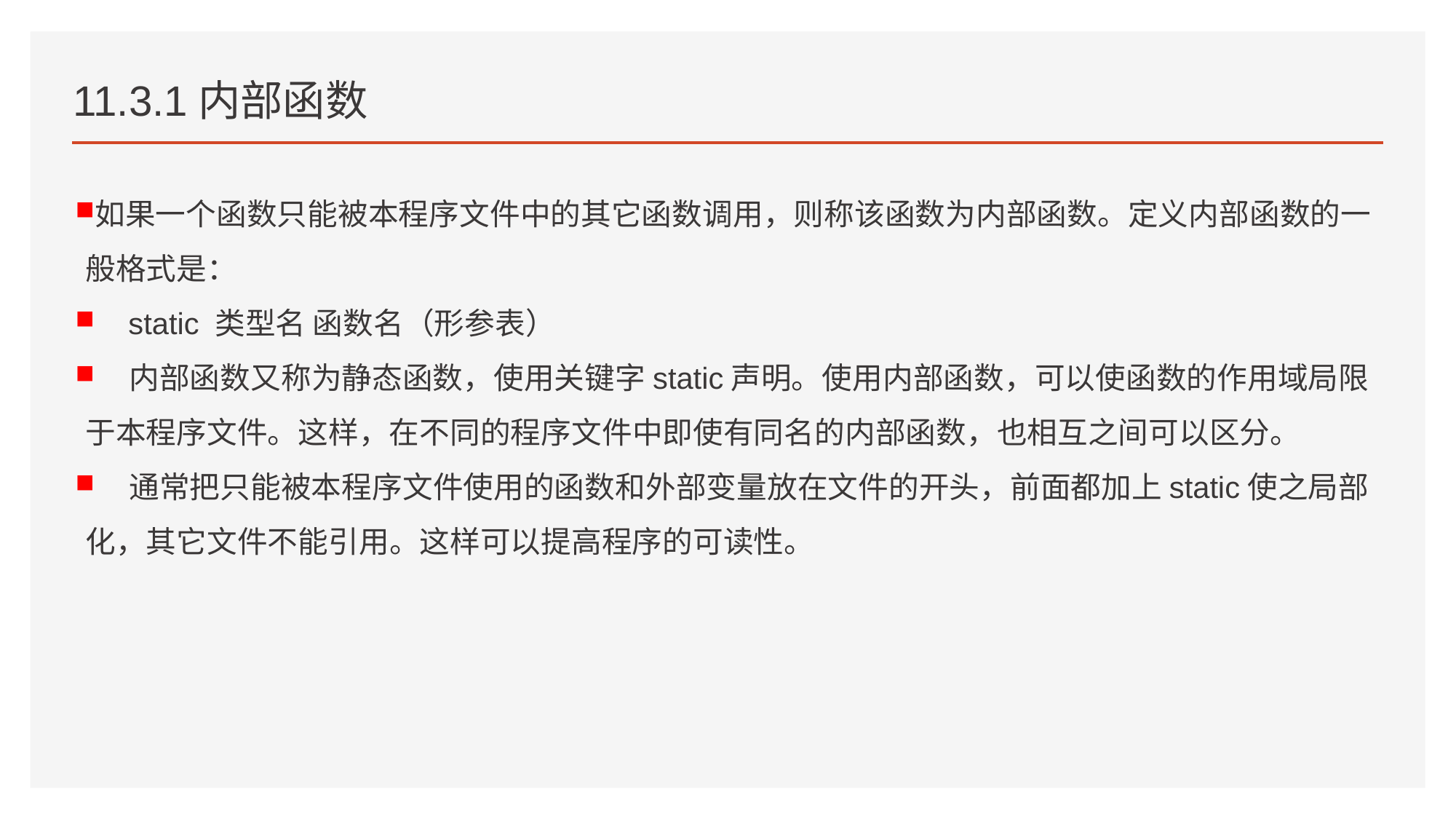

# 11.3.1内部函数
如果一个函数只能被本程序文件中的其它函数调用，则称该函数为内部函数。定义内部函数的一般格式是：
    static 类型名 函数名（形参表）
    内部函数又称为静态函数，使用关键字static声明。使用内部函数，可以使函数的作用域局限于本程序文件。这样，在不同的程序文件中即使有同名的内部函数，也相互之间可以区分。
    通常把只能被本程序文件使用的函数和外部变量放在文件的开头，前面都加上static使之局部化，其它文件不能引用。这样可以提高程序的可读性。